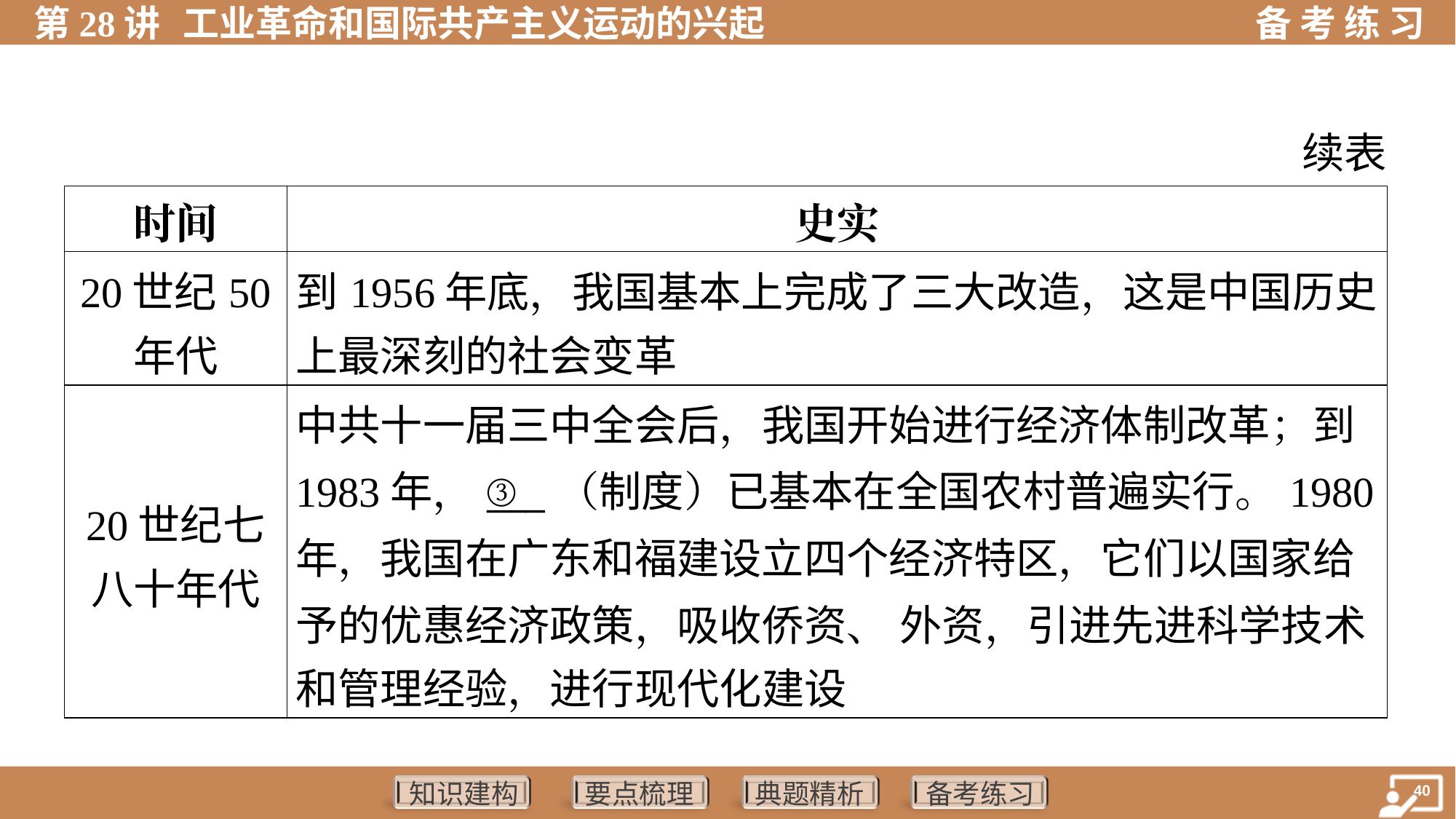

续表
| 时间 | 史实 |
| --- | --- |
| 20世纪50 年代 | 到1956年底，我国基本上完成了三大改造，这是中国历史 上最深刻的社会变革 |
| 20世纪七 八十年代 | 中共十一届三中全会后，我国开始进行经济体制改革；到 1983年，\_\_\_（制度）已基本在全国农村普遍实行。1980 年，我国在广东和福建设立四个经济特区，它们以国家给 予的优惠经济政策，吸收侨资、 外资，引进先进科学技术 和管理经验，进行现代化建设 |
③